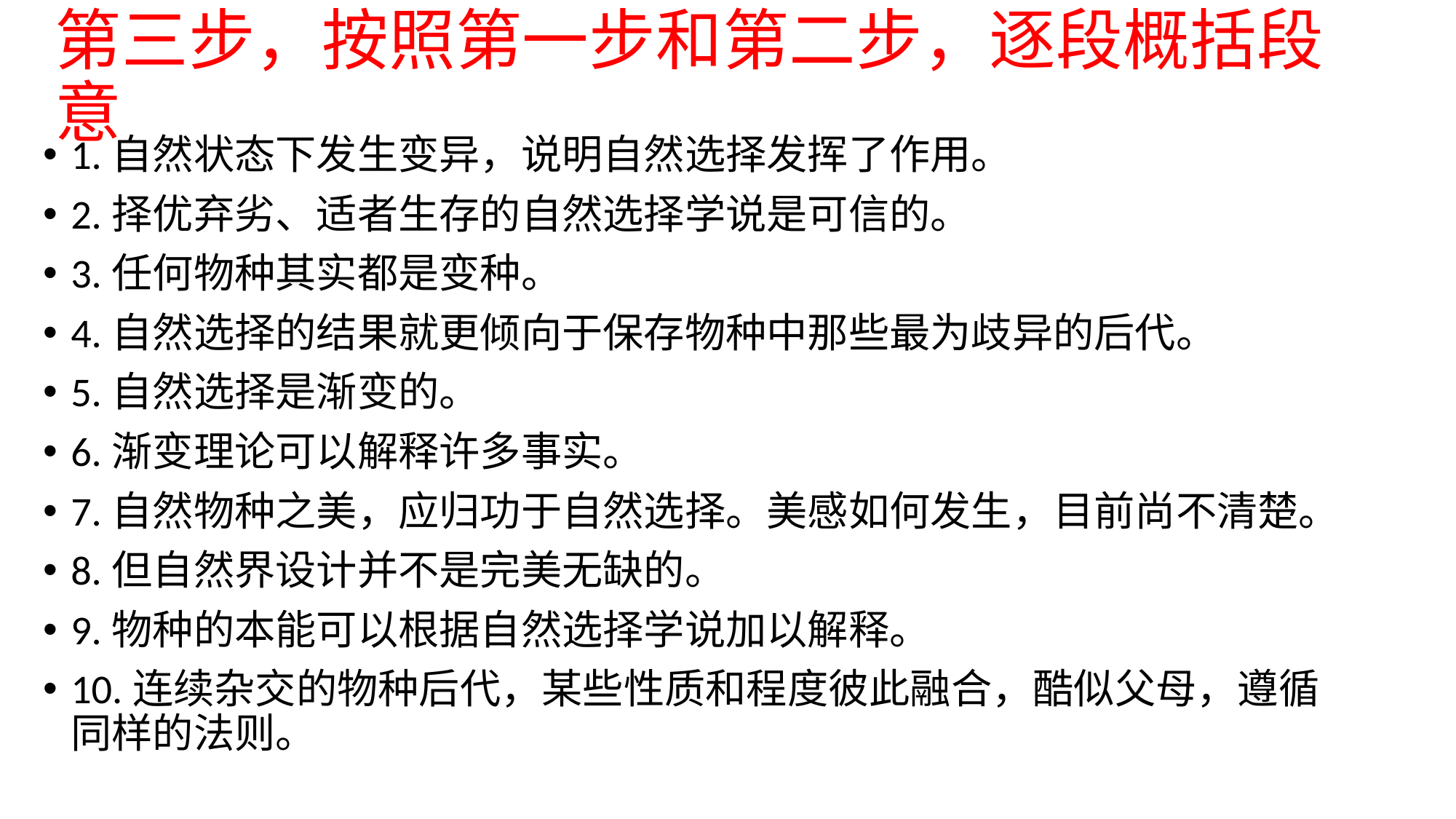

# 第三步，按照第一步和第二步，逐段概括段意
1.自然状态下发生变异，说明自然选择发挥了作用。
2.择优弃劣、适者生存的自然选择学说是可信的。
3.任何物种其实都是变种。
4.自然选择的结果就更倾向于保存物种中那些最为歧异的后代。
5.自然选择是渐变的。
6.渐变理论可以解释许多事实。
7.自然物种之美，应归功于自然选择。美感如何发生，目前尚不清楚。
8.但自然界设计并不是完美无缺的。
9.物种的本能可以根据自然选择学说加以解释。
10.连续杂交的物种后代，某些性质和程度彼此融合，酷似父母，遵循同样的法则。